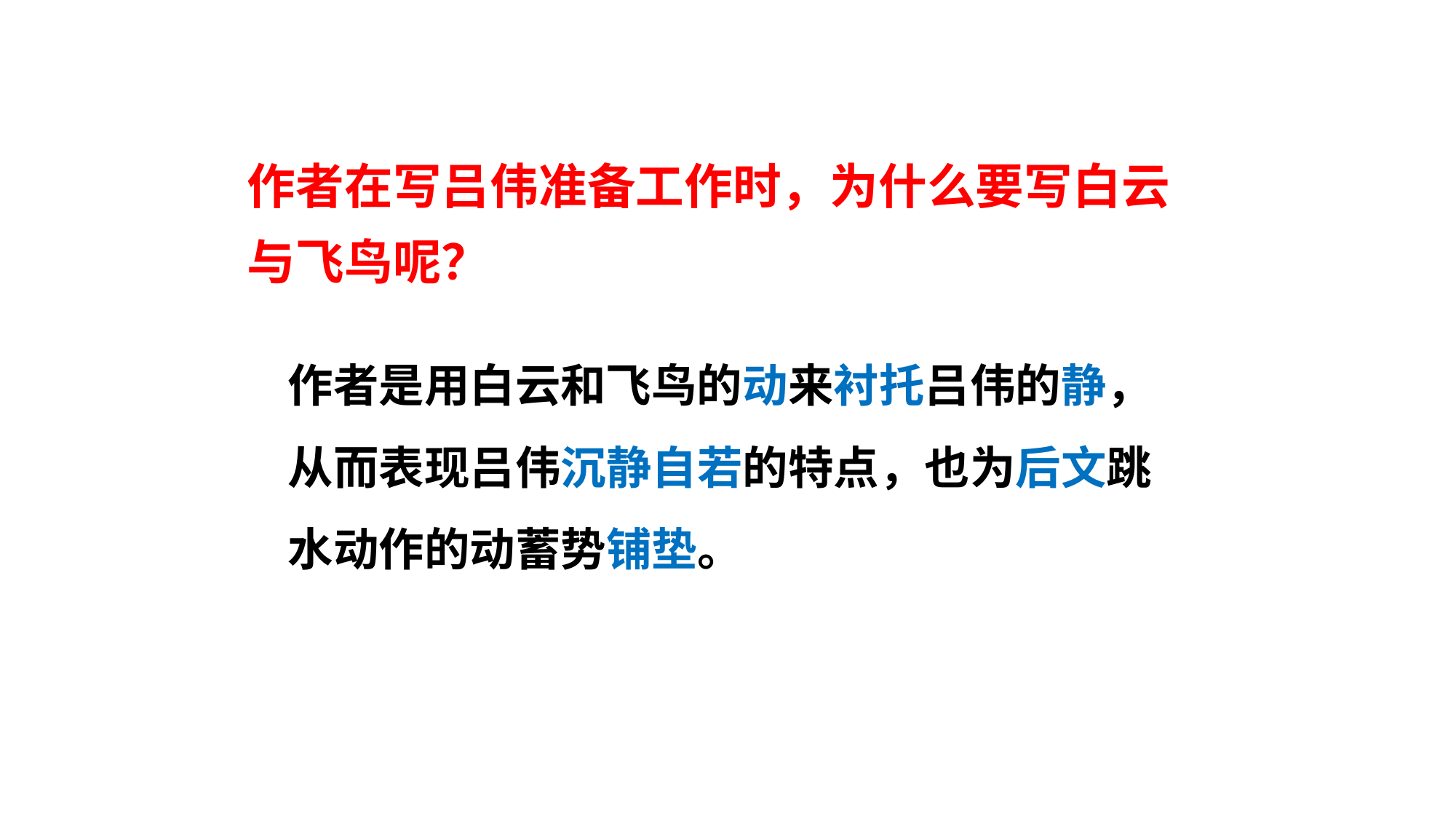

作者在写吕伟准备工作时，为什么要写白云与飞鸟呢？
作者是用白云和飞鸟的动来衬托吕伟的静，从而表现吕伟沉静自若的特点，也为后文跳水动作的动蓄势铺垫。